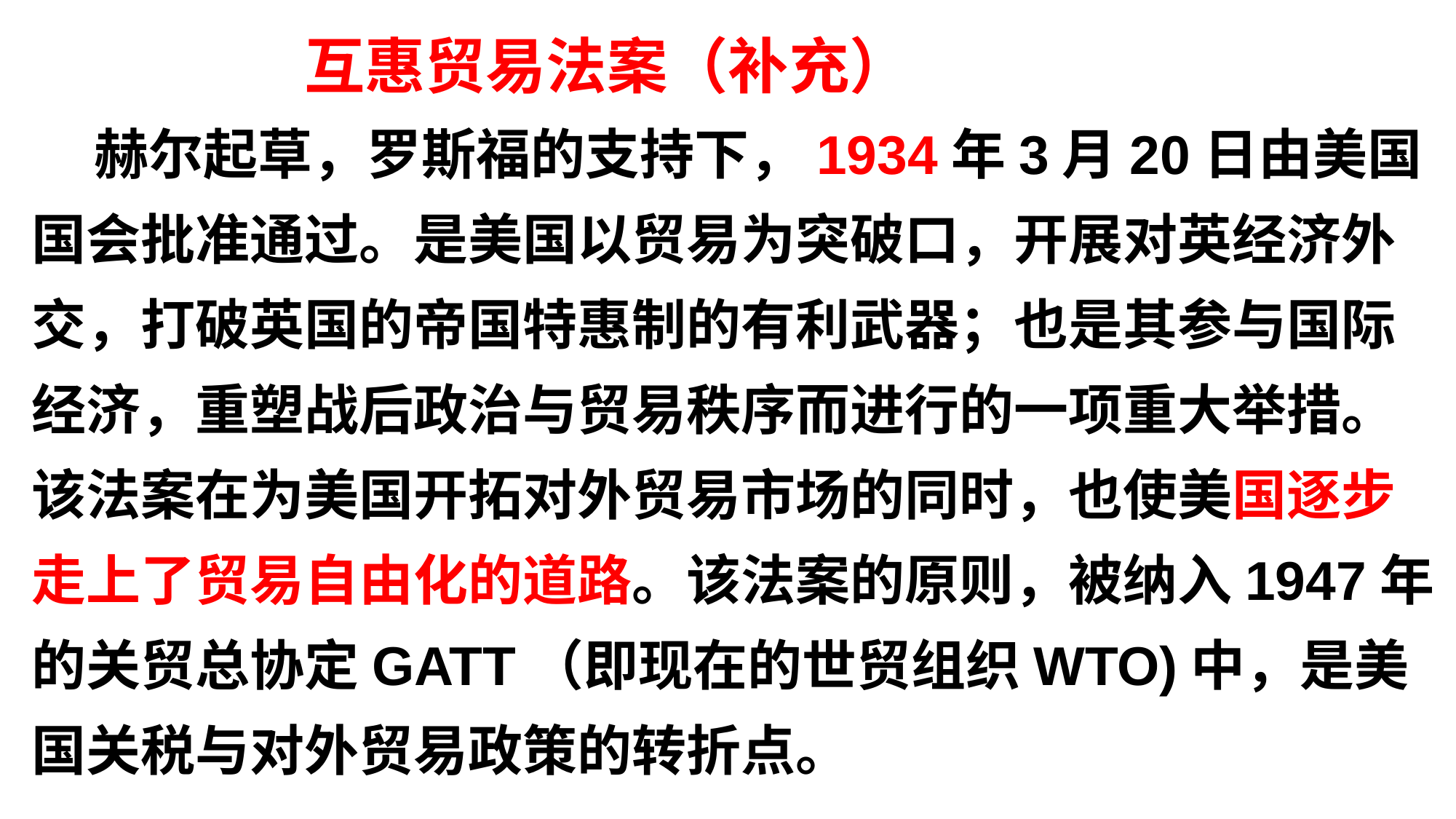

互惠贸易法案（补充）
    赫尔起草，罗斯福的支持下，1934年3月20日由美国国会批准通过。是美国以贸易为突破口，开展对英经济外交，打破英国的帝国特惠制的有利武器；也是其参与国际经济，重塑战后政治与贸易秩序而进行的一项重大举措。该法案在为美国开拓对外贸易市场的同时，也使美国逐步走上了贸易自由化的道路。该法案的原则，被纳入1947年的关贸总协定GATT（即现在的世贸组织WTO)中，是美国关税与对外贸易政策的转折点。